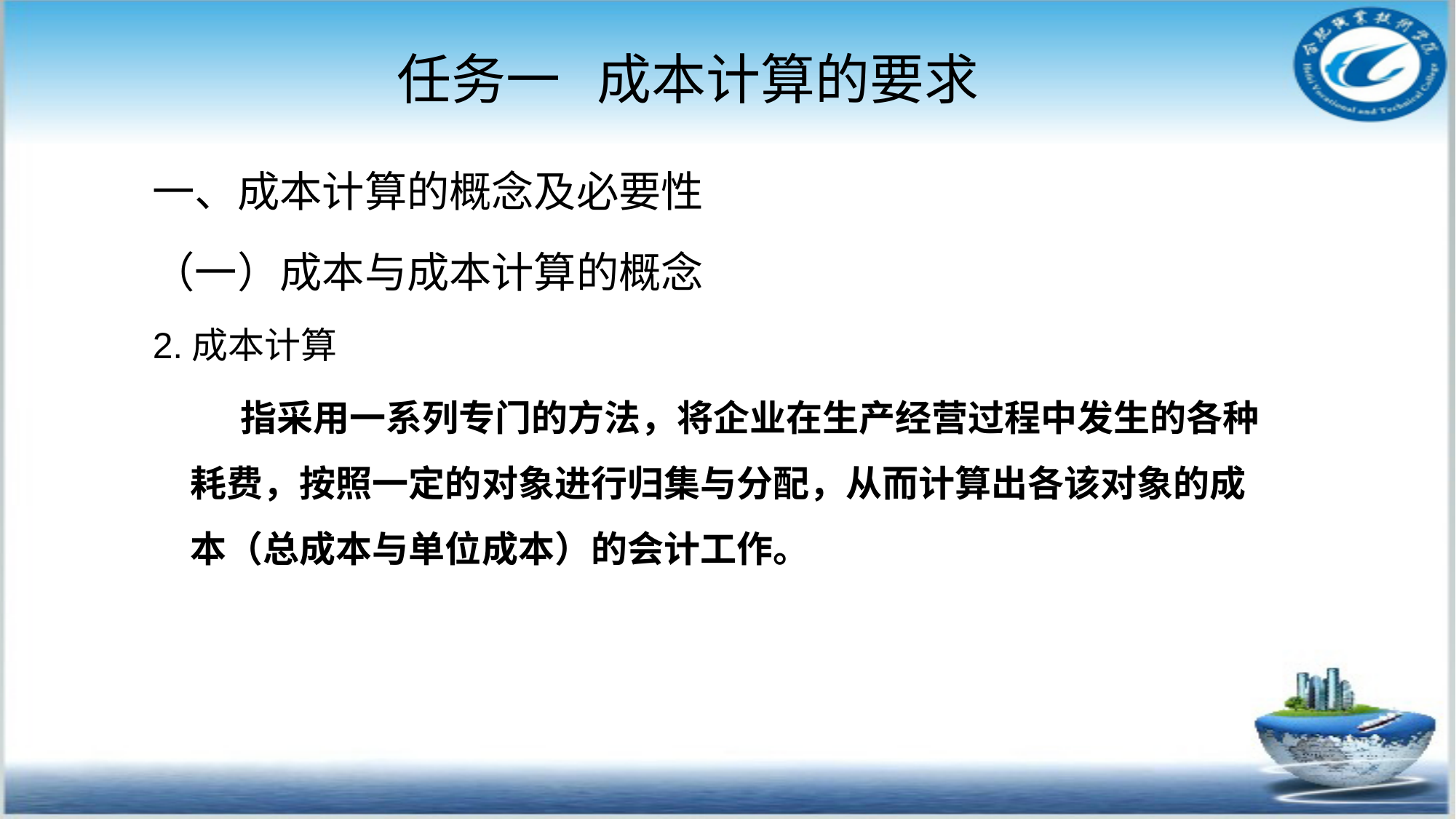

# 任务一   成本计算的要求
一、成本计算的概念及必要性
（一）成本与成本计算的概念
2.成本计算
       指采用一系列专门的方法，将企业在生产经营过程中发生的各种耗费，按照一定的对象进行归集与分配，从而计算出各该对象的成本（总成本与单位成本）的会计工作。